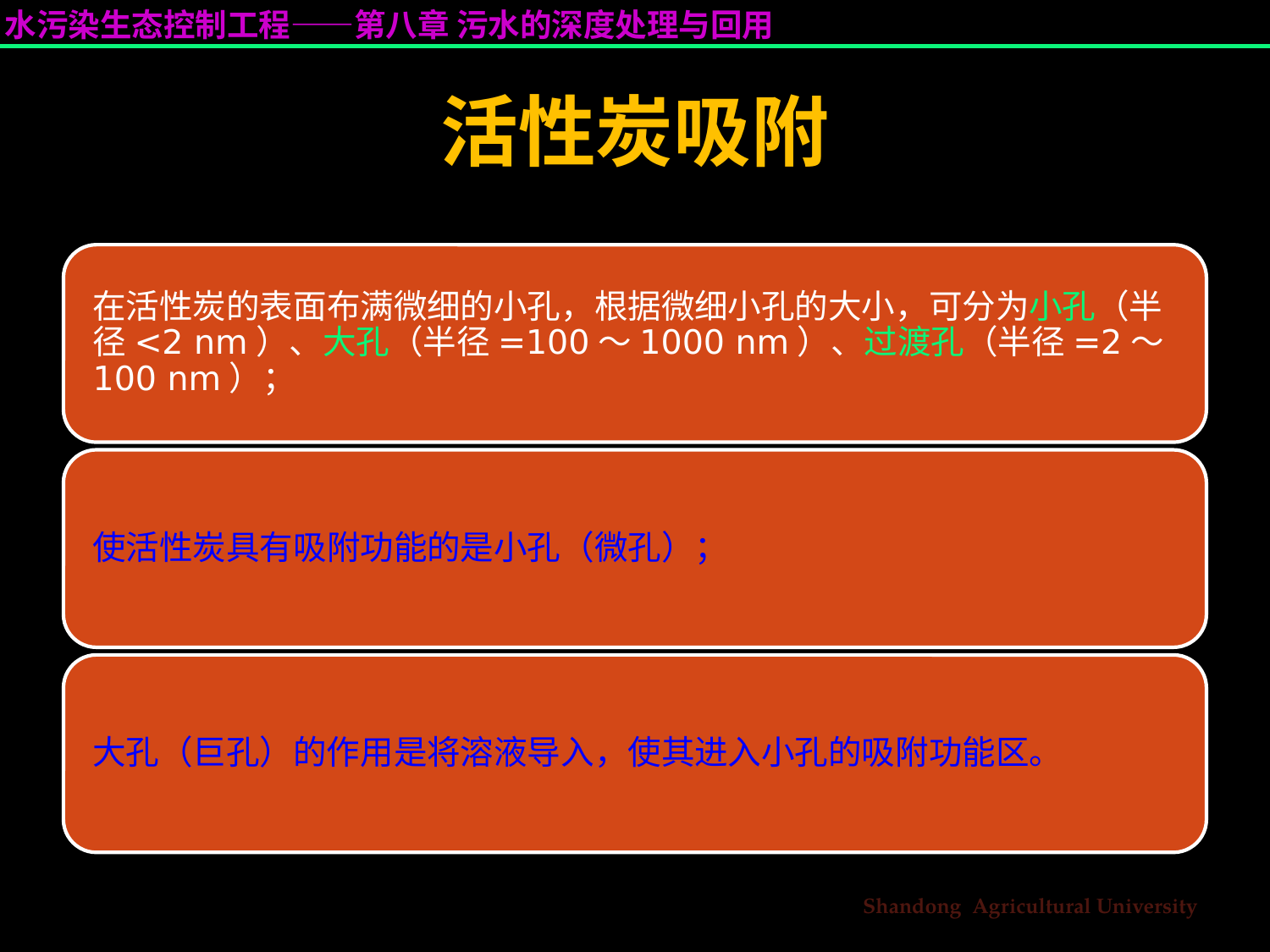

# 活性炭吸附
在活性炭的表面布满微细的小孔，根据微细小孔的大小，可分为小孔（半径<2 nm）、大孔（半径=100～1000 nm）、过渡孔（半径=2～100 nm）；
使活性炭具有吸附功能的是小孔（微孔）；
大孔（巨孔）的作用是将溶液导入，使其进入小孔的吸附功能区。